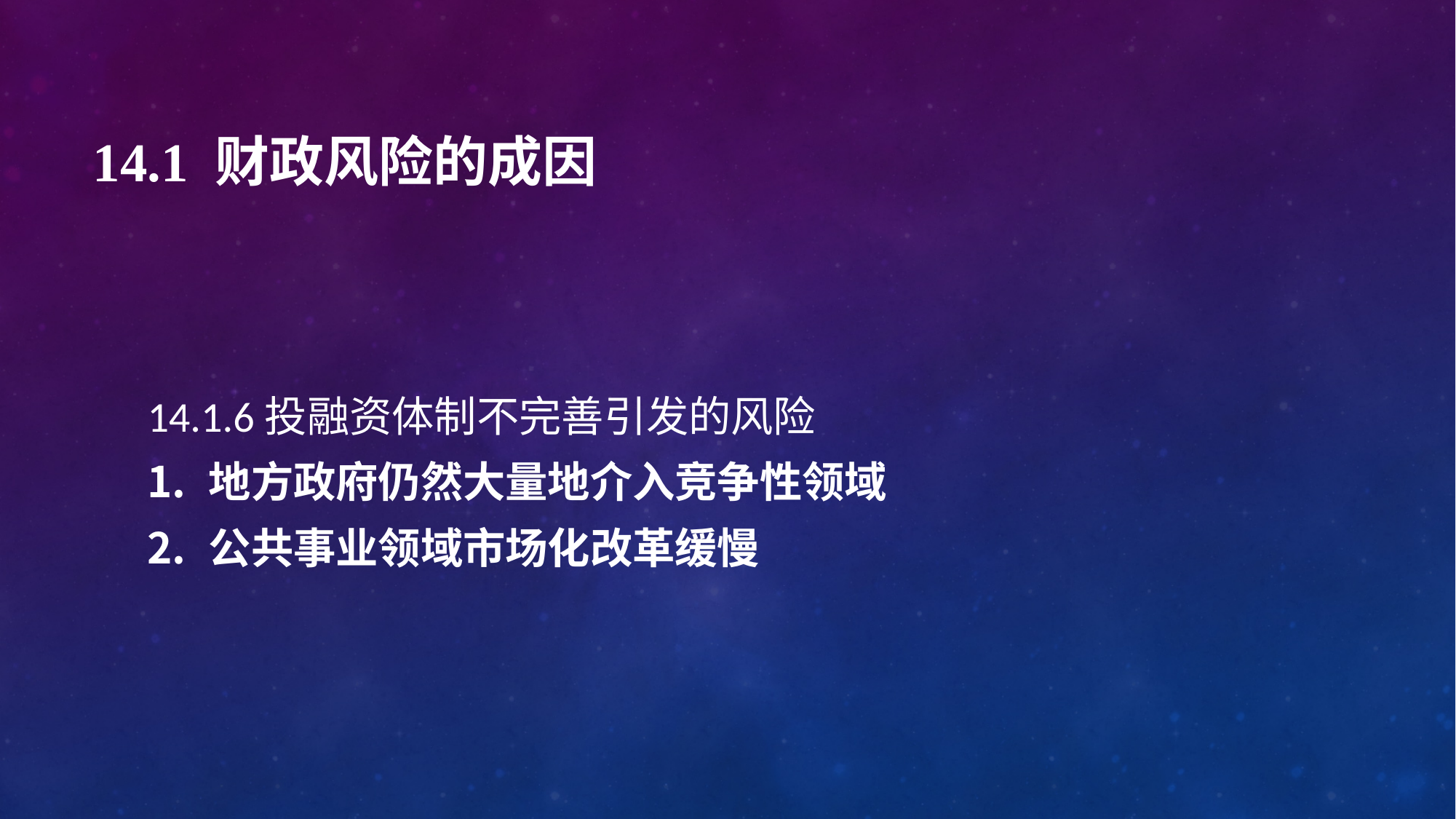

# 14.1 财政风险的成因
14.1.6投融资体制不完善引发的风险
地方政府仍然大量地介入竞争性领域
公共事业领域市场化改革缓慢